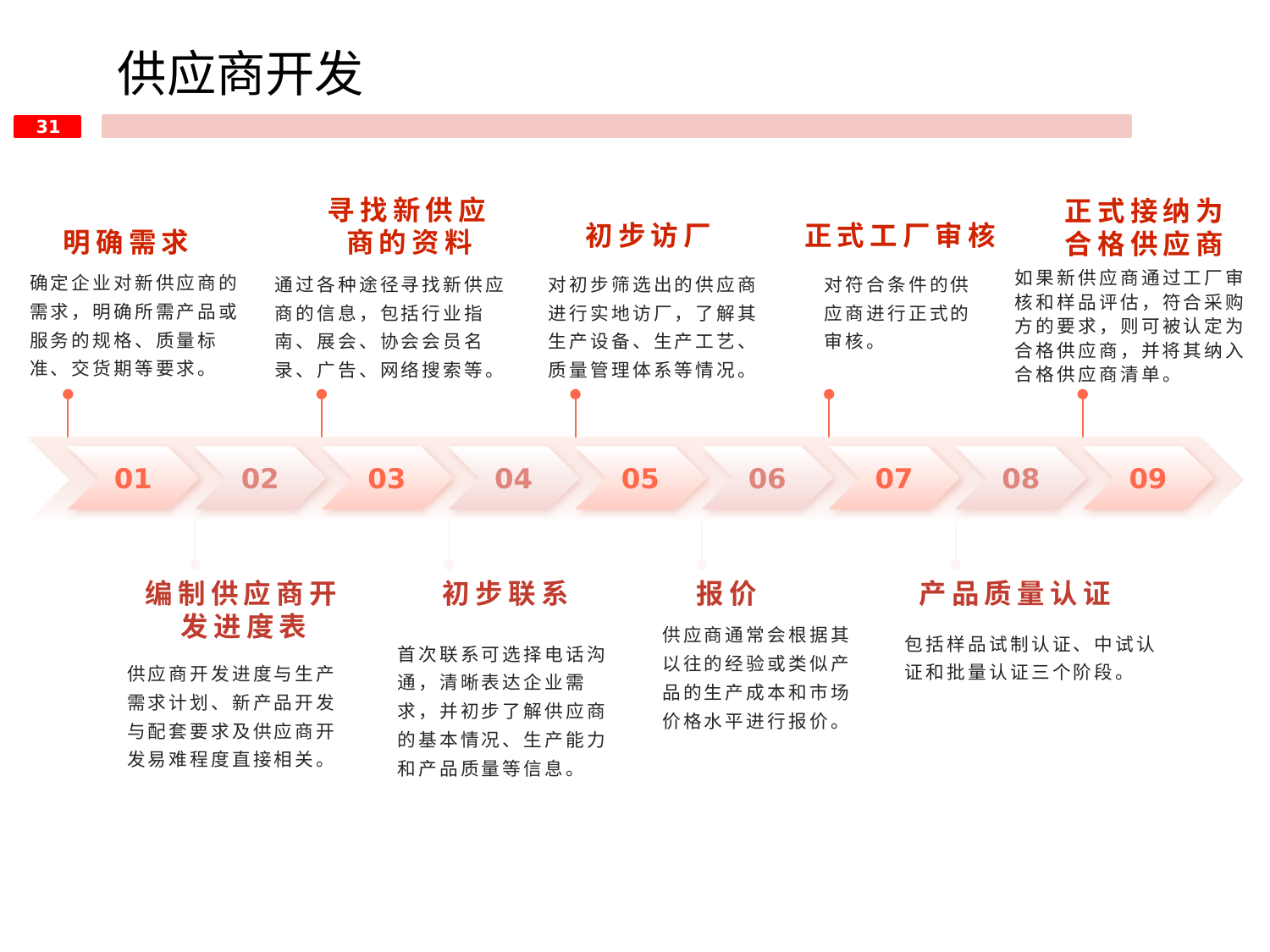

供应商开发
31
正式工厂审核
初步访厂
寻找新供应商的资料
明确需求
正式接纳为合格供应商
如果新供应商通过工厂审核和样品评估，符合采购方的要求，则可被认定为合格供应商，并将其纳入合格供应商清单。
确定企业对新供应商的需求，明确所需产品或服务的规格、质量标准、交货期等要求。
对符合条件的供应商进行正式的审核。
通过各种途径寻找新供应商的信息，包括行业指南、展会、协会会员名录、广告、网络搜索等。
对初步筛选出的供应商进行实地访厂，了解其生产设备、生产工艺、质量管理体系等情况。

01
02
03
04
05
06
07
08
09
产品质量认证
初步联系
报价
编制供应商开发进度表
供应商通常会根据其以往的经验或类似产品的生产成本和市场价格水平进行报价。
包括样品试制认证、中试认证和批量认证三个阶段。
首次联系可选择电话沟通，清晰表达企业需求，并初步了解供应商的基本情况、生产能力和产品质量等信息。
供应商开发进度与生产需求计划、新产品开发与配套要求及供应商开发易难程度直接相关。